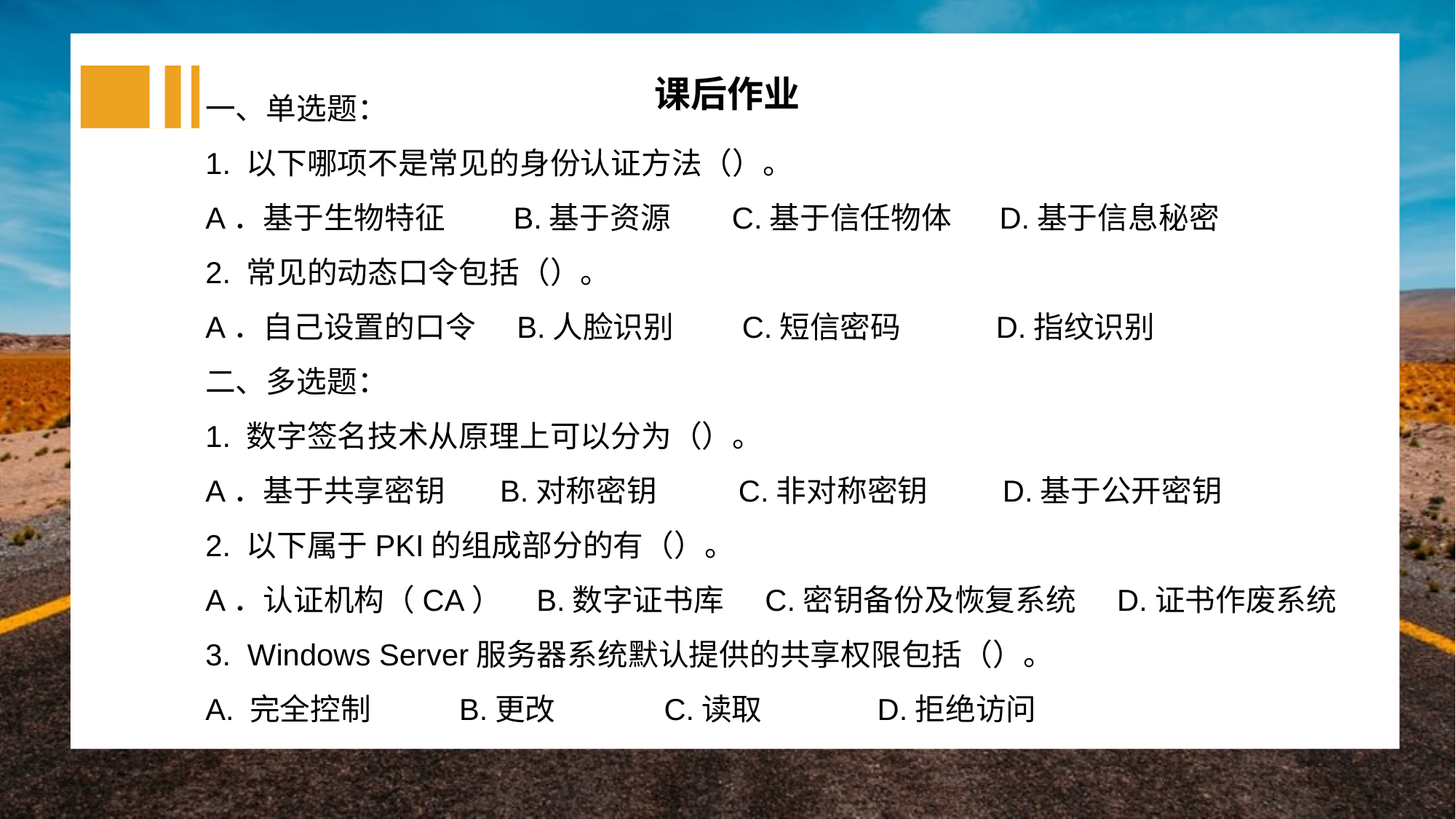

一、单选题：
1. 以下哪项不是常见的身份认证方法（）。
A．基于生物特征         B.基于资源        C.基于信任物体      D.基于信息秘密
2. 常见的动态口令包括（）。
A．自己设置的口令     B.人脸识别         C.短信密码             D.指纹识别
二、多选题：
1. 数字签名技术从原理上可以分为（）。
A．基于共享密钥       B.对称密钥           C.非对称密钥          D.基于公开密钥
2. 以下属于PKI的组成部分的有（）。
A．认证机构（CA）    B.数字证书库     C.密钥备份及恢复系统     D.证书作废系统
3.  Windows Server服务器系统默认提供的共享权限包括（）。
A. 完全控制            B.更改               C.读取                D.拒绝访问
课后作业